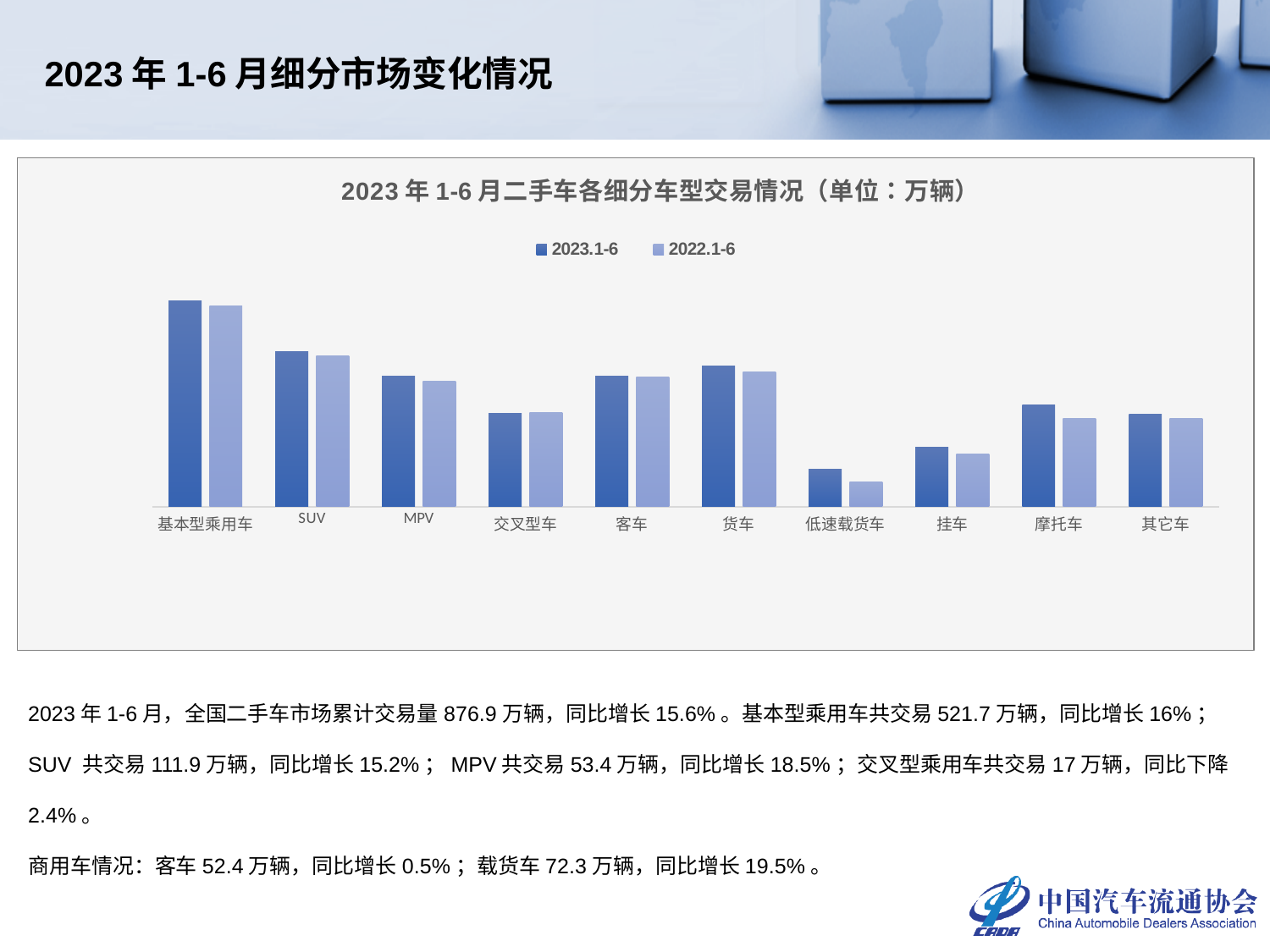

2023年1-6月细分市场变化情况

### Chart: 2023年1-6月二手车各细分车型交易情况（单位：万辆）

| Category | 2023.1-6 | 2022.1-6 |
|---|---|---|
| 基本型乘用车 | 521.7265 | 449.6251 |
| SUV | 111.9491 | 97.2187 |
| MPV | 53.4328 | 45.0948 |
| 交叉型车 | 17.042 | 17.4581 |
| 客车 | 52.4428 | 52.1665 |
| 货车 | 72.3251 | 60.5169 |
| 低速载货车 | 3.1166 | 2.1414 |
| 挂车 | 6.1584 | 4.9141 |
| 摩托车 | 22.1263 | 14.6557 |
| 其它车 | 16.5442 | 14.7237 |
2023年1-6月，全国二手车市场累计交易量876.9万辆，同比增长15.6%。基本型乘用车共交易521.7万辆，同比增长16%；SUV 共交易111.9万辆，同比增长15.2%；MPV共交易53.4万辆，同比增长18.5%；交叉型乘用车共交易17万辆，同比下降2.4%。
商用车情况：客车52.4万辆，同比增长0.5%；载货车72.3万辆，同比增长19.5%。